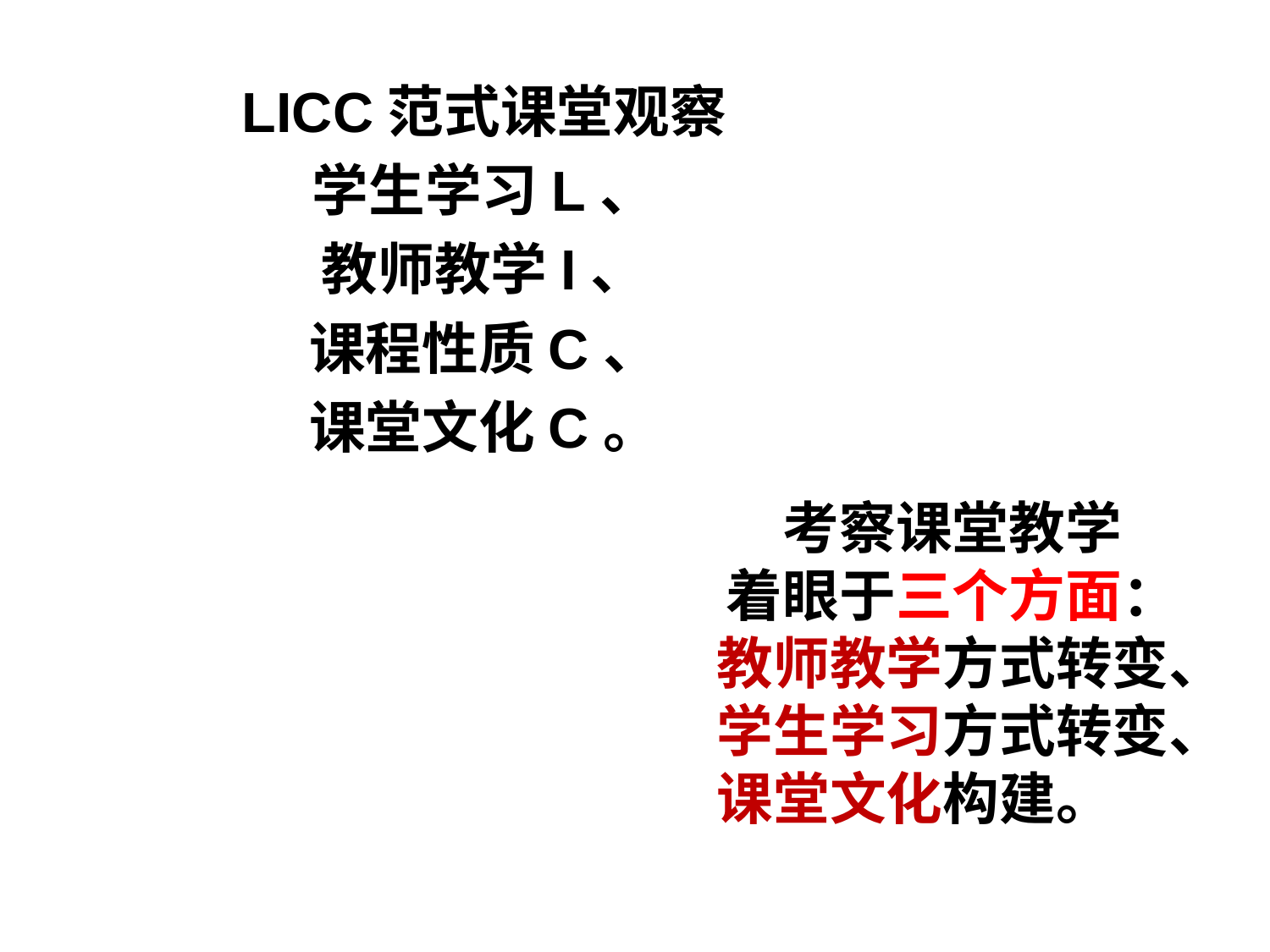

LICC范式课堂观察
学生学习L、
教师教学I、
课程性质C、
课堂文化C。

考察课堂教学
着眼于三个方面：
教师教学方式转变、
学生学习方式转变、
课堂文化构建。